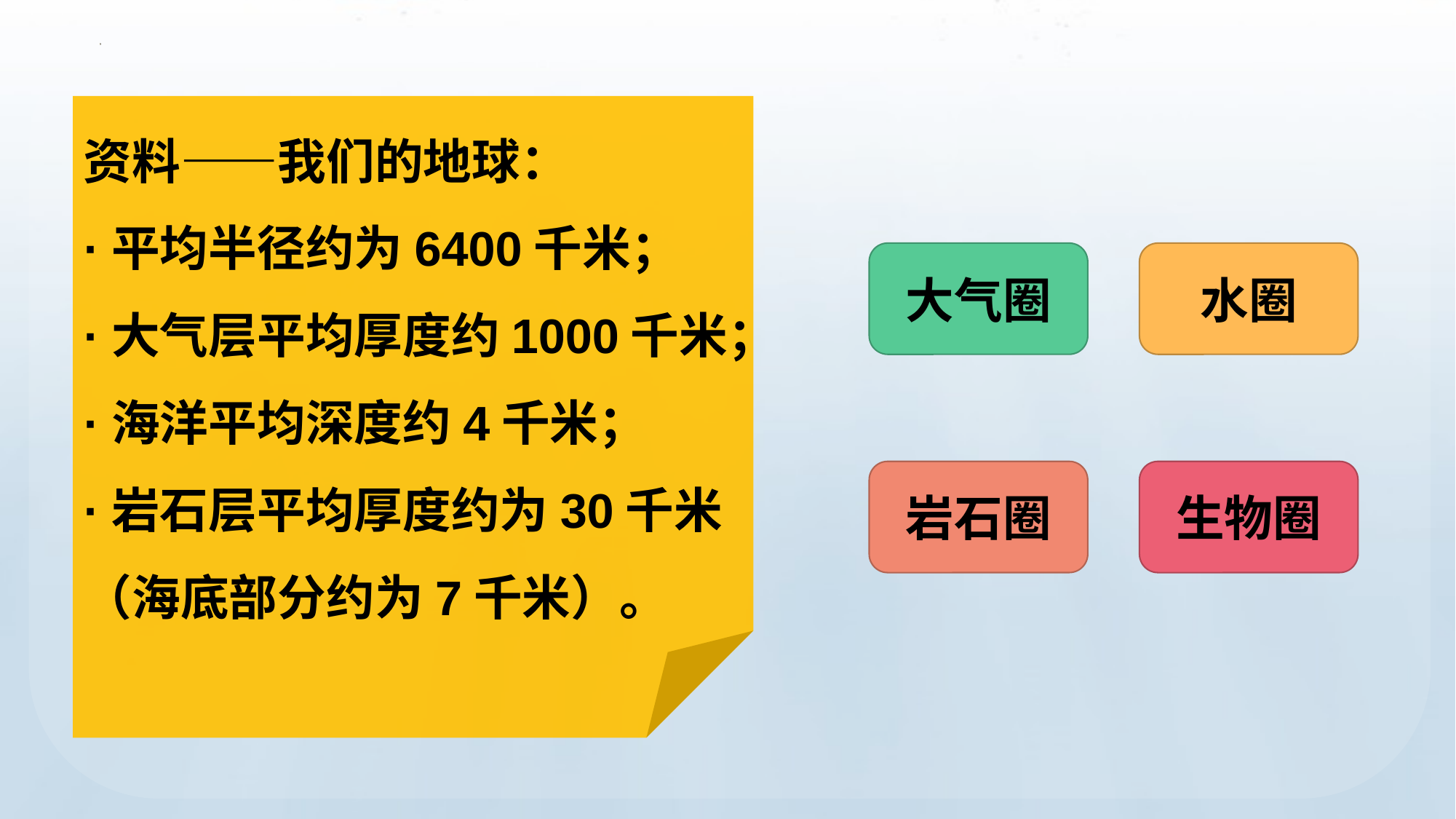

资料——我们的地球：
·平均半径约为6400千米；
·大气层平均厚度约1000千米；
·海洋平均深度约4千米；
·岩石层平均厚度约为30千米（海底部分约为7千米）。
大气圈
水圈
岩石圈
生物圈